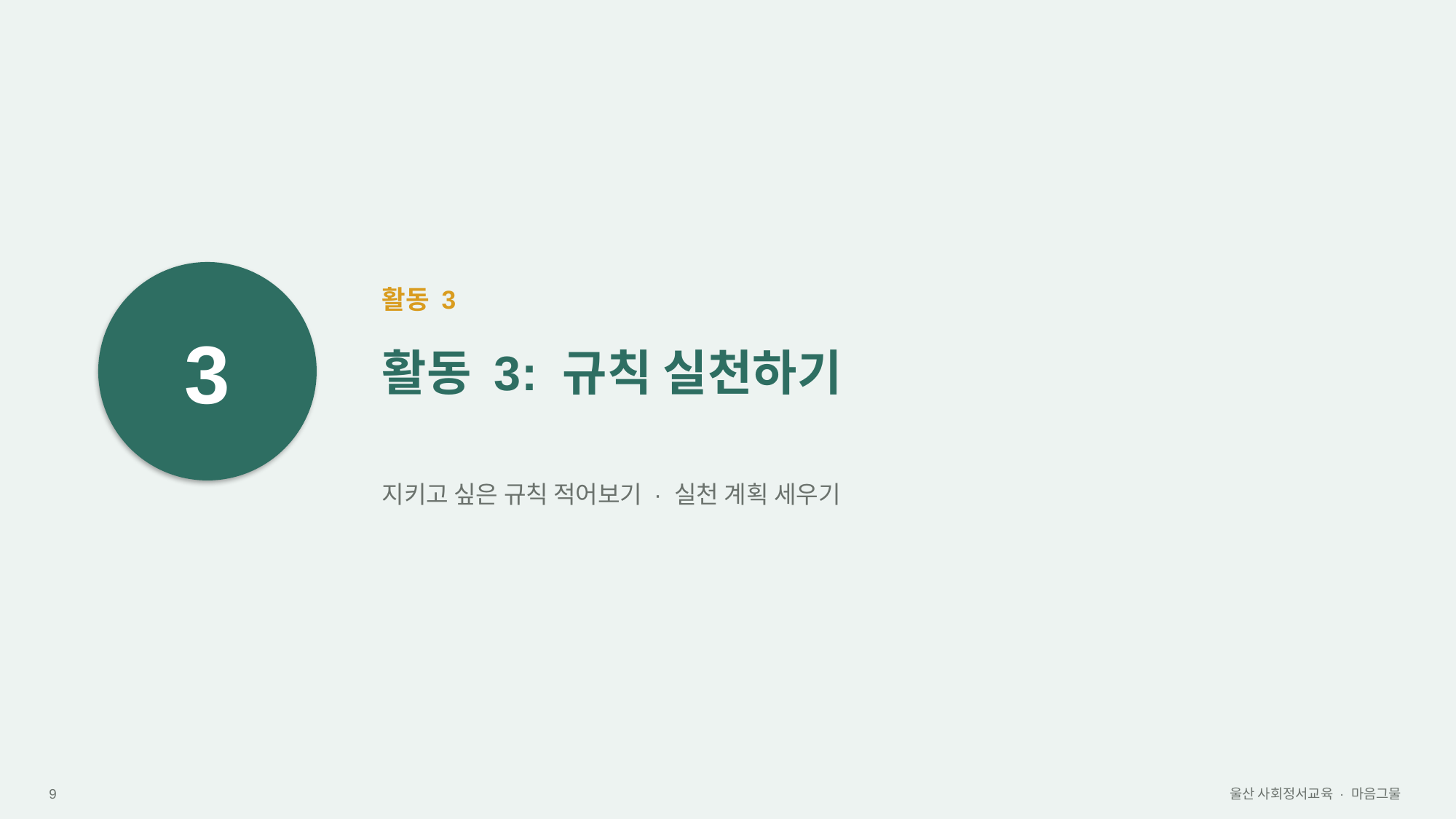

3
활동 3
활동 3: 규칙 실천하기
지키고 싶은 규칙 적어보기 · 실천 계획 세우기
9
울산 사회정서교육 · 마음그물